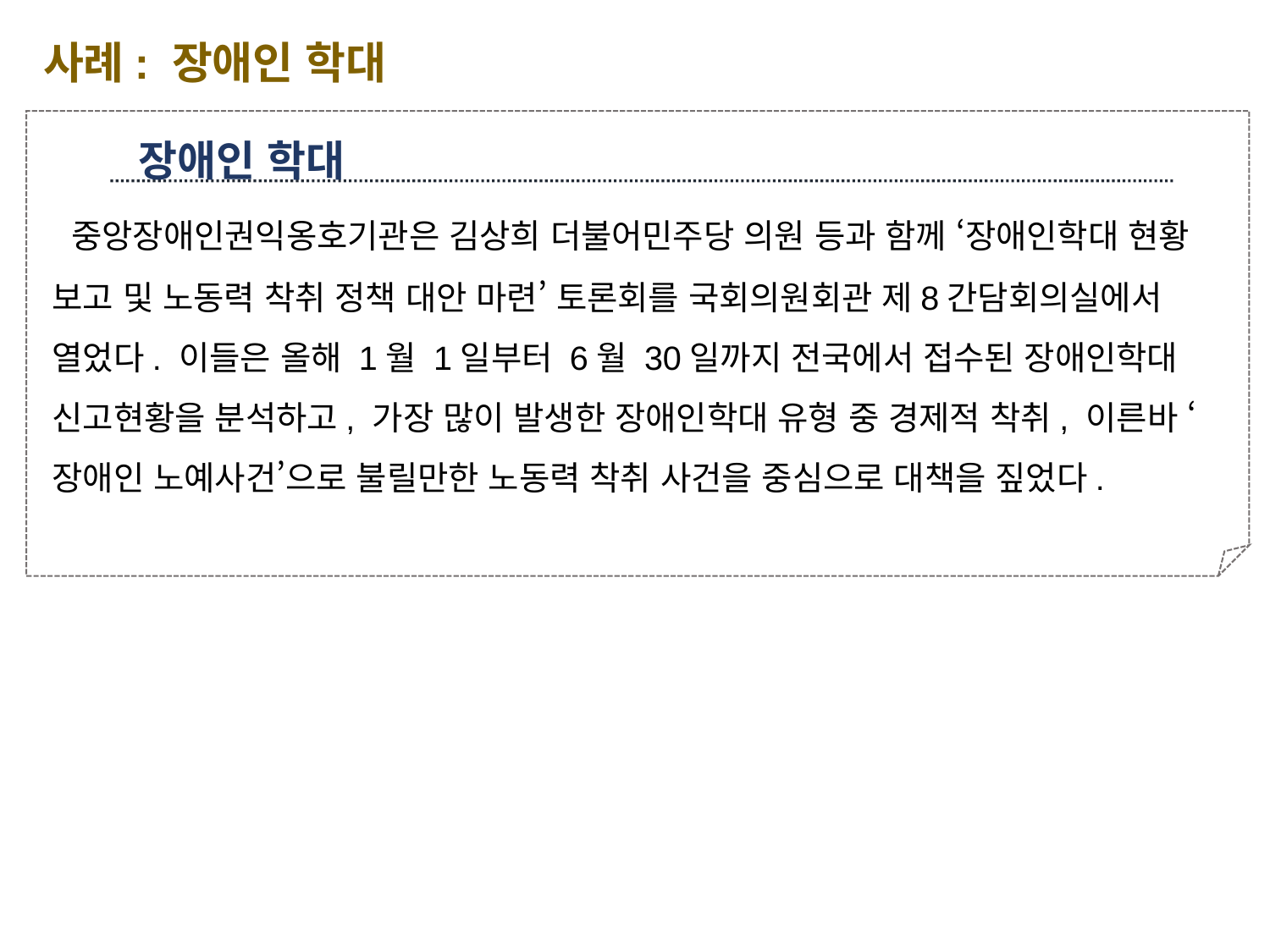

사례: 장애인 학대

장애인 학대

 중앙장애인권익옹호기관은 김상희 더불어민주당 의원 등과 함께 ‘장애인학대 현황 보고 및 노동력 착취 정책 대안 마련’ 토론회를 국회의원회관 제8간담회의실에서 열었다. 이들은 올해 1월 1일부터 6월 30일까지 전국에서 접수된 장애인학대 신고현황을 분석하고, 가장 많이 발생한 장애인학대 유형 중 경제적 착취, 이른바 ‘장애인 노예사건’으로 불릴만한 노동력 착취 사건을 중심으로 대책을 짚었다.